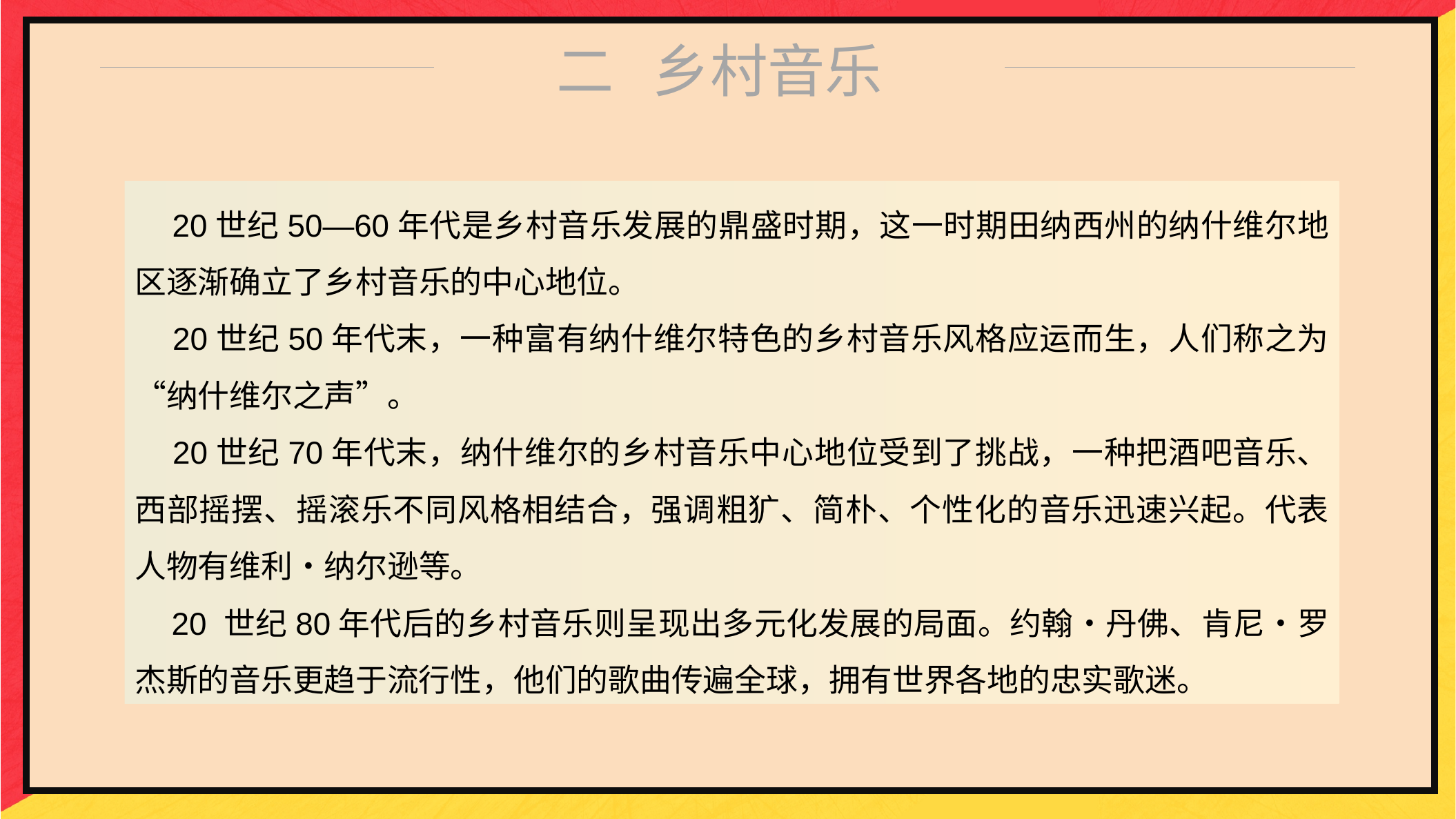

二   乡村音乐
    20世纪50—60年代是乡村音乐发展的鼎盛时期，这一时期田纳西州的纳什维尔地区逐渐确立了乡村音乐的中心地位。
    20世纪50年代末，一种富有纳什维尔特色的乡村音乐风格应运而生，人们称之为“纳什维尔之声”。
    20世纪70年代末，纳什维尔的乡村音乐中心地位受到了挑战，一种把酒吧音乐、西部摇摆、摇滚乐不同风格相结合，强调粗犷、简朴、个性化的音乐迅速兴起。代表人物有维利•纳尔逊等。
    20 世纪80年代后的乡村音乐则呈现出多元化发展的局面。约翰•丹佛、肯尼•罗杰斯的音乐更趋于流行性，他们的歌曲传遍全球，拥有世界各地的忠实歌迷。